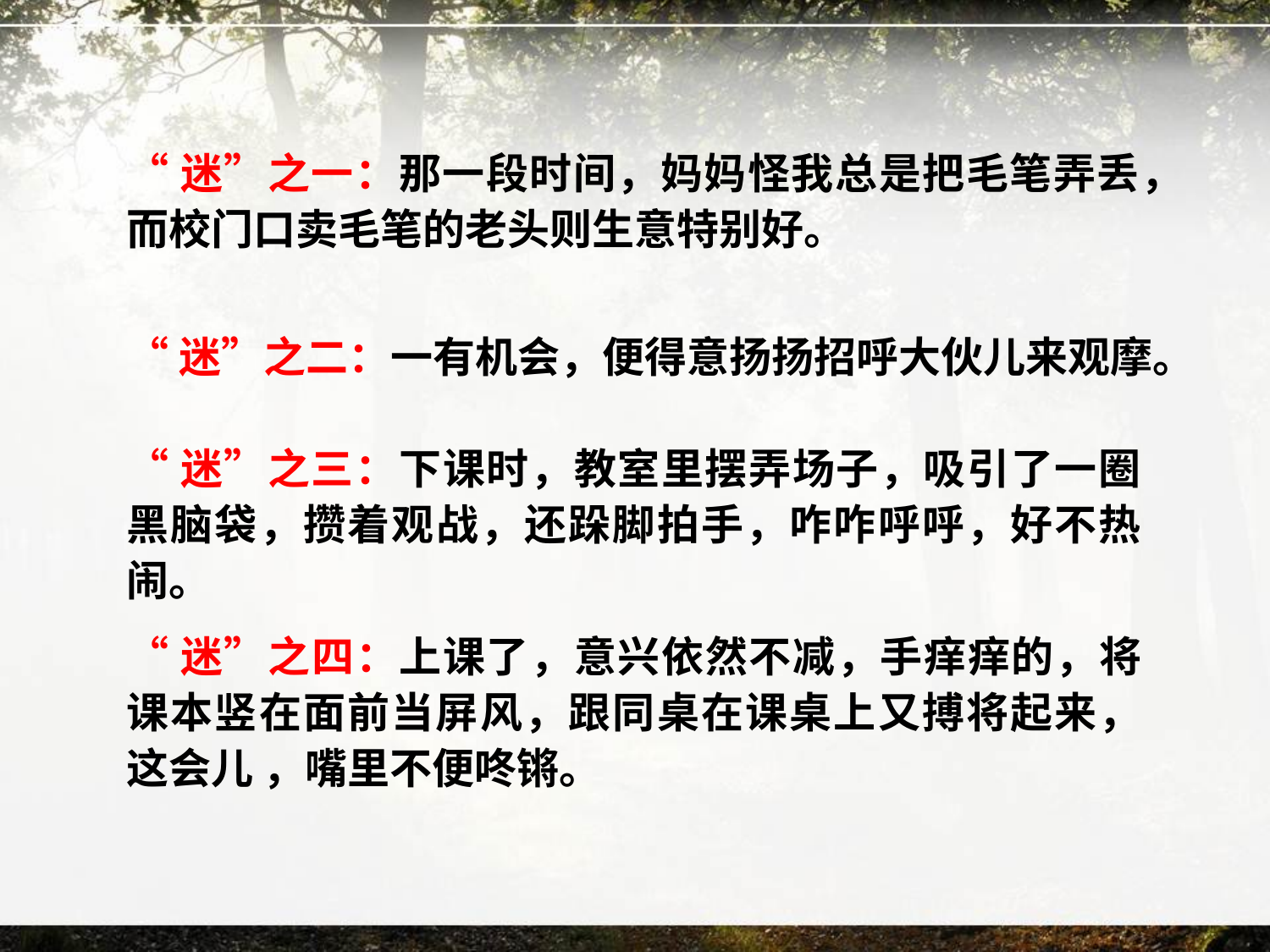

“迷”之一：那一段时间，妈妈怪我总是把毛笔弄丢，而校门口卖毛笔的老头则生意特别好。
“迷”之二：一有机会，便得意扬扬招呼大伙儿来观摩。
“迷”之三：下课时，教室里摆弄场子，吸引了一圈黑脑袋，攒着观战，还跺脚拍手，咋咋呼呼，好不热闹。
“迷”之四：上课了，意兴依然不减，手痒痒的，将课本竖在面前当屏风，跟同桌在课桌上又搏将起来，这会儿 ，嘴里不便咚锵。